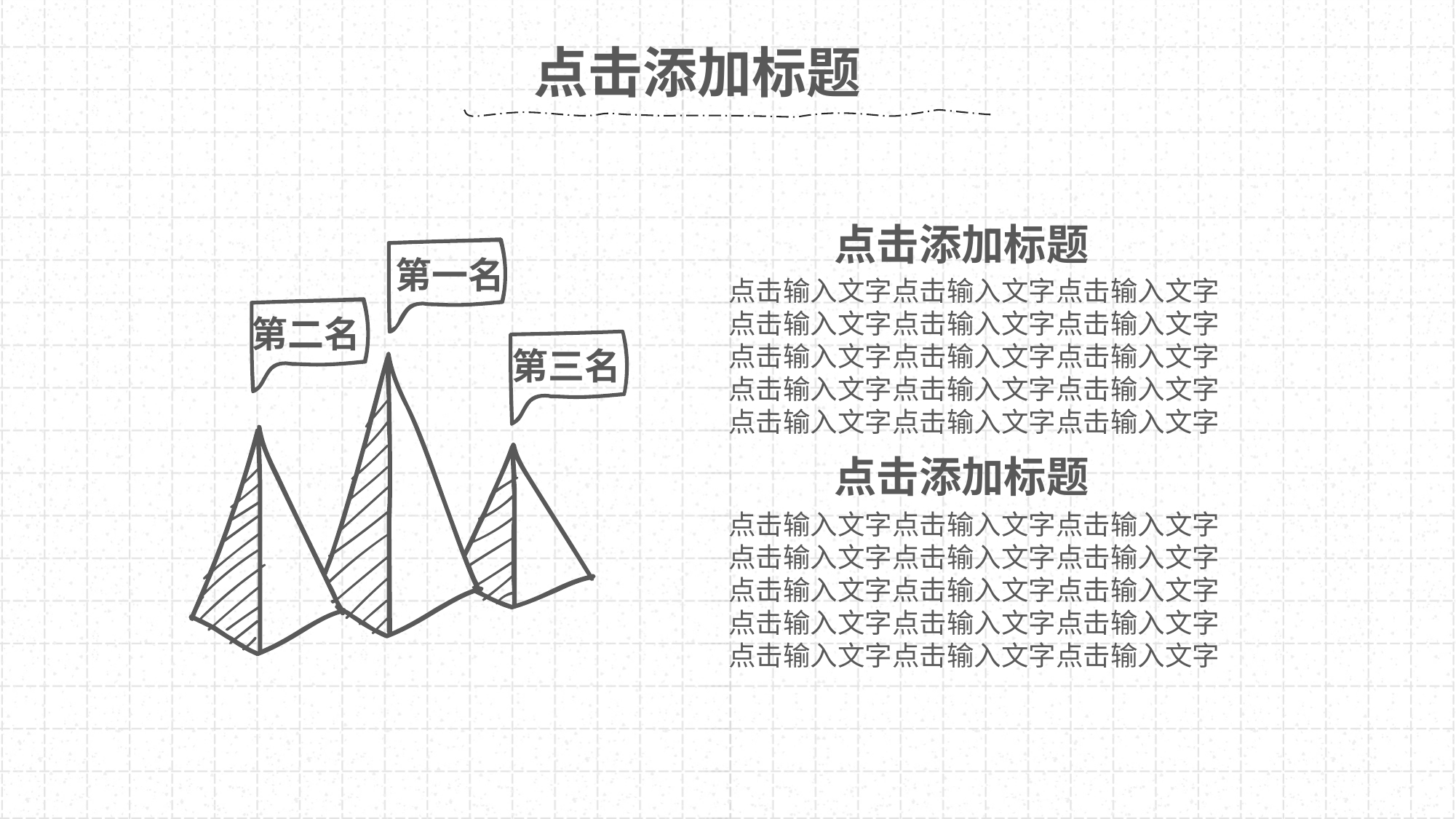

点击添加标题

点击添加标题

第一名
点击输入文字点击输入文字点击输入文字点击输入文字点击输入文字点击输入文字点击输入文字点击输入文字点击输入文字点击输入文字点击输入文字点击输入文字
点击输入文字点击输入文字点击输入文字

第二名

第三名

点击添加标题
点击输入文字点击输入文字点击输入文字点击输入文字点击输入文字点击输入文字点击输入文字点击输入文字点击输入文字点击输入文字点击输入文字点击输入文字
点击输入文字点击输入文字点击输入文字